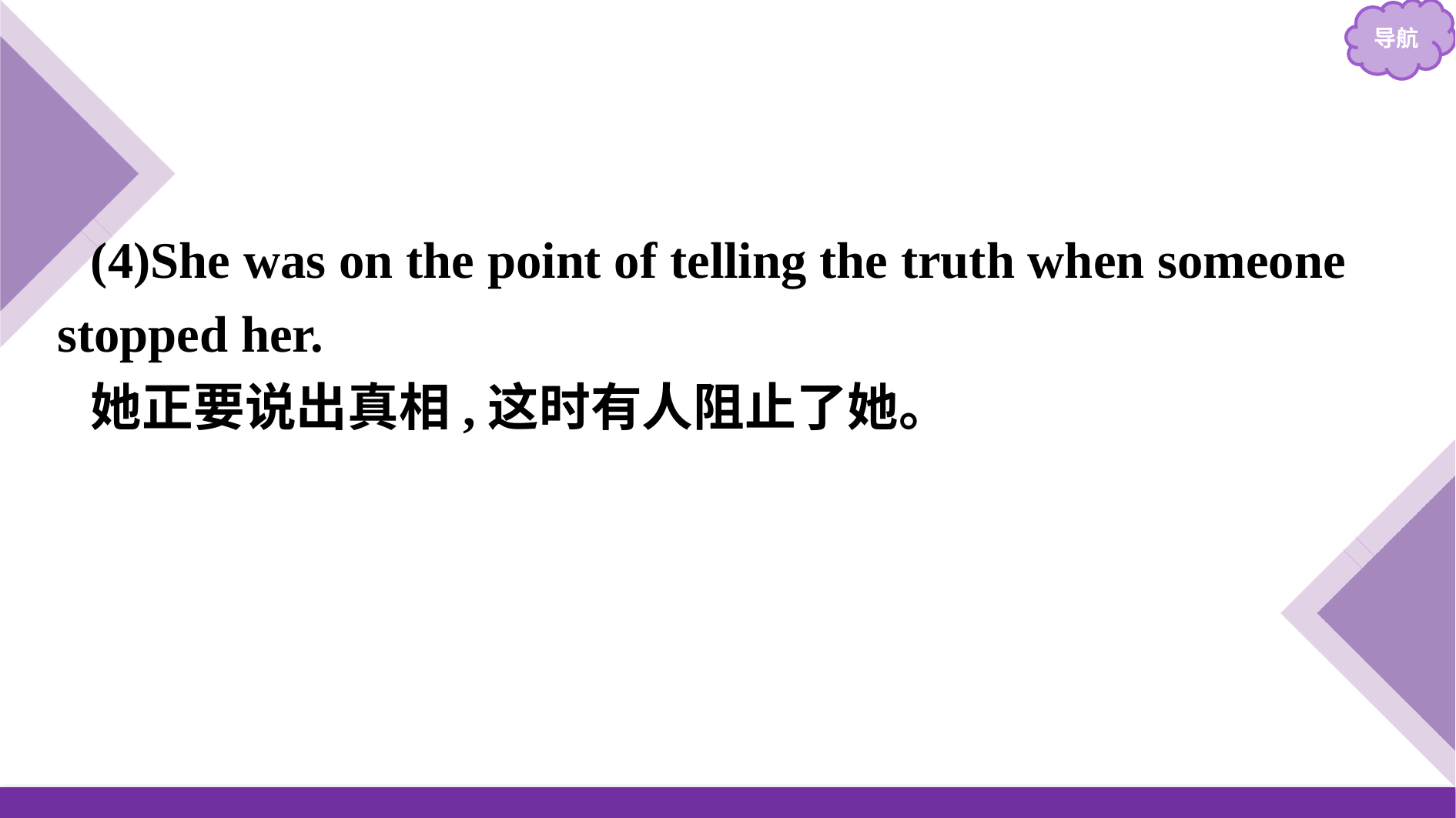

(4)She was on the point of telling the truth when someone stopped her.
她正要说出真相,这时有人阻止了她。